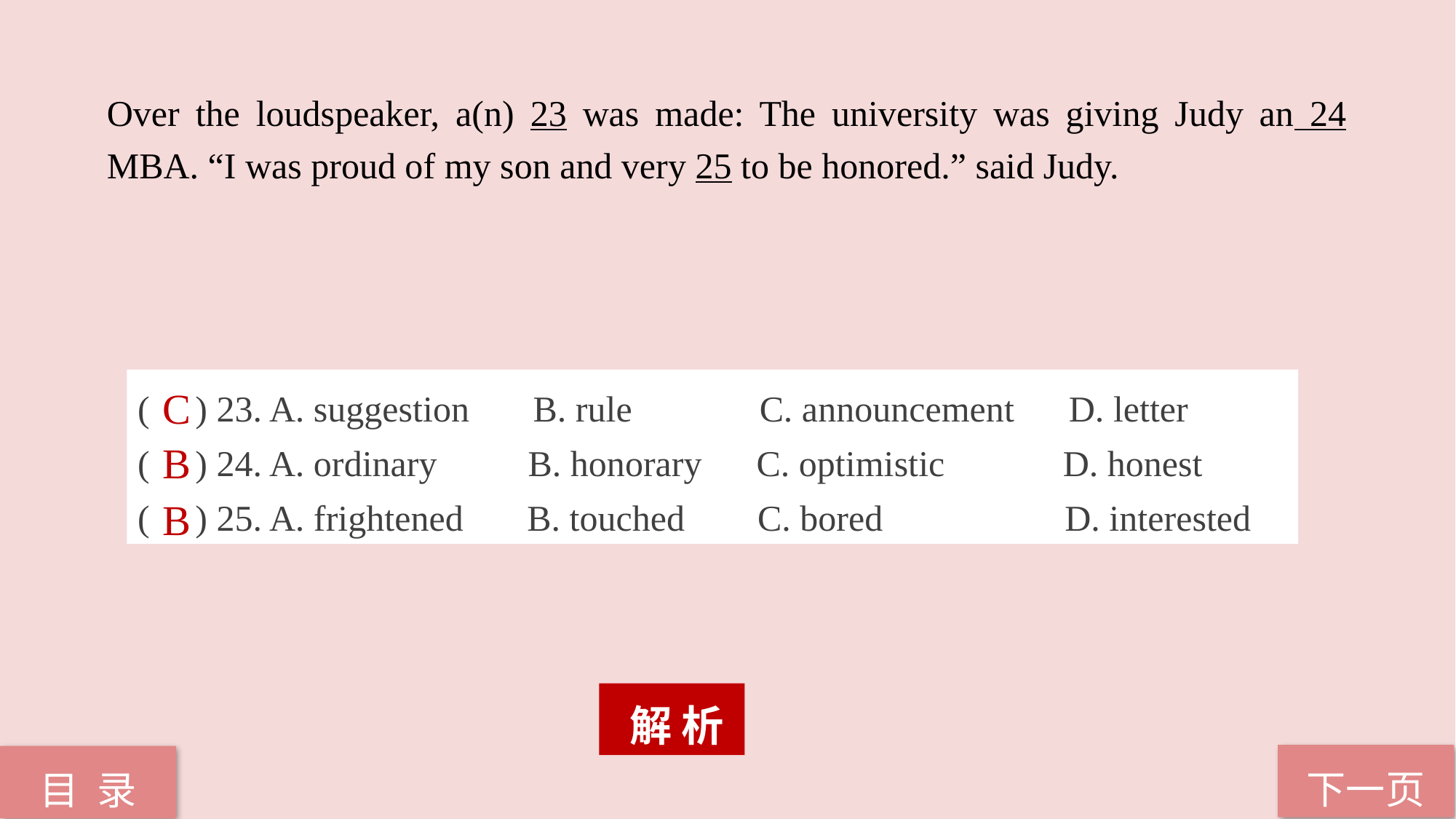

Over the loudspeaker, a(n) 23 was made: The university was giving Judy an 24 MBA. “I was proud of my son and very 25 to be honored.” said Judy.
(     ) 23. A. suggestion       B. rule              C. announcement      D. letter
(     ) 24. A. ordinary          B. honorary      C. optimistic             D. honest
(     ) 25. A. frightened       B. touched        C. bored                    D. interested
C
B
B
 解 析